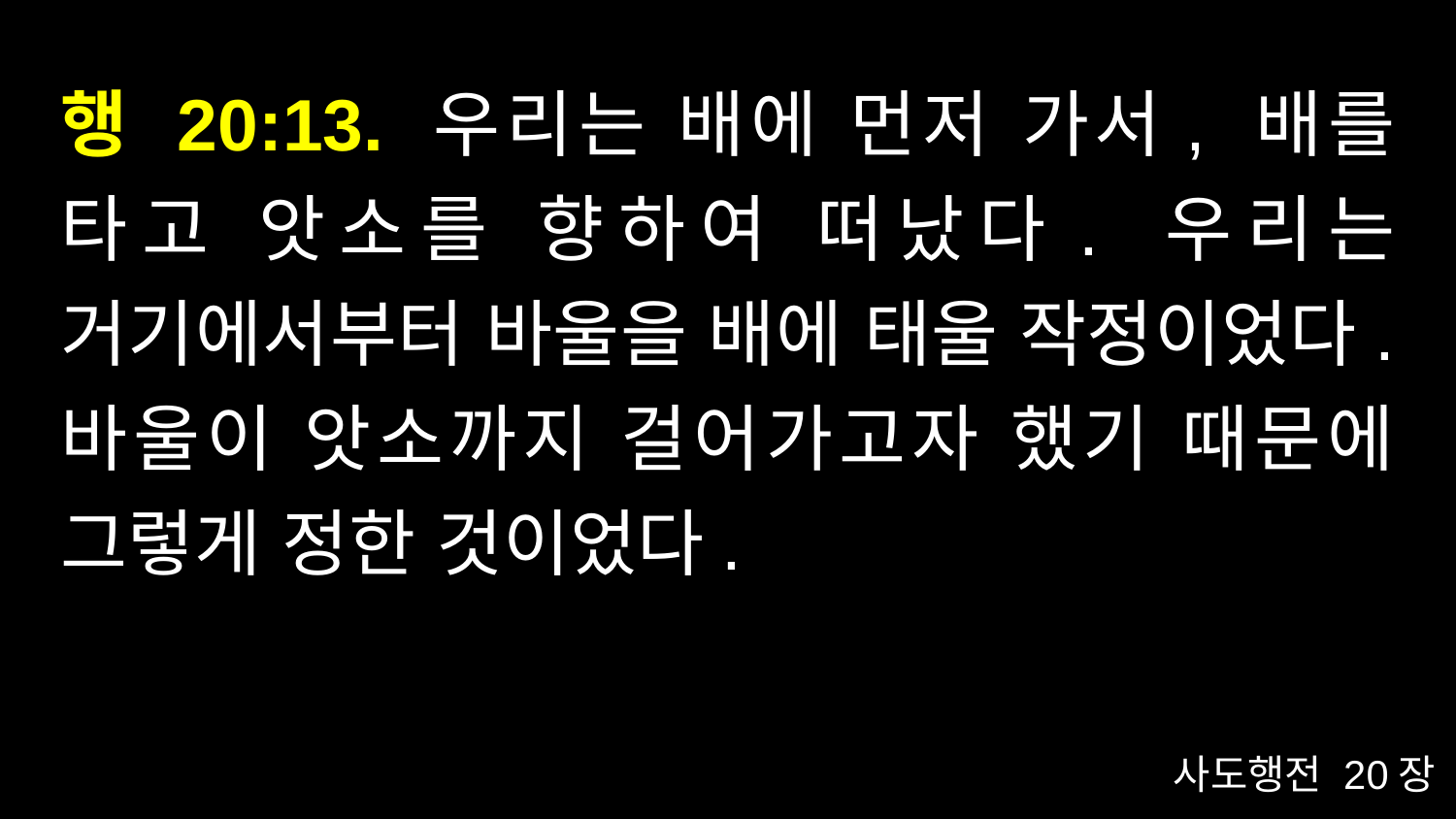

# 행 20:13. 우리는 배에 먼저 가서, 배를 타고 앗소를 향하여 떠났다. 우리는 거기에서부터 바울을 배에 태울 작정이었다. 바울이 앗소까지 걸어가고자 했기 때문에 그렇게 정한 것이었다.
사도행전 20장